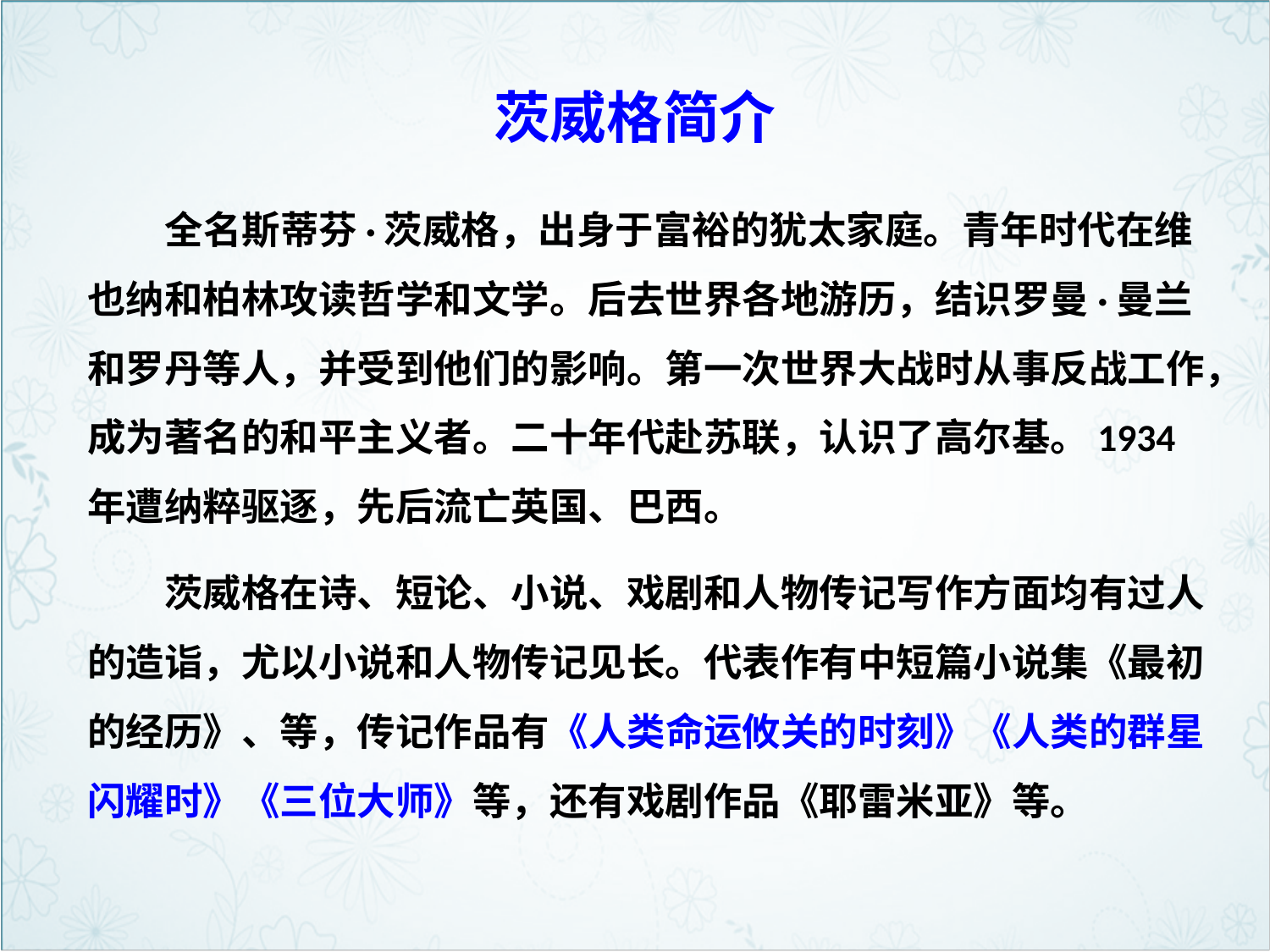

# 茨威格简介
　　全名斯蒂芬·茨威格，出身于富裕的犹太家庭。青年时代在维也纳和柏林攻读哲学和文学。后去世界各地游历，结识罗曼·曼兰和罗丹等人，并受到他们的影响。第一次世界大战时从事反战工作，成为著名的和平主义者。二十年代赴苏联，认识了高尔基。1934年遭纳粹驱逐，先后流亡英国、巴西。
　　茨威格在诗、短论、小说、戏剧和人物传记写作方面均有过人的造诣，尤以小说和人物传记见长。代表作有中短篇小说集《最初的经历》、等，传记作品有《人类命运攸关的时刻》《人类的群星闪耀时》《三位大师》等，还有戏剧作品《耶雷米亚》等。